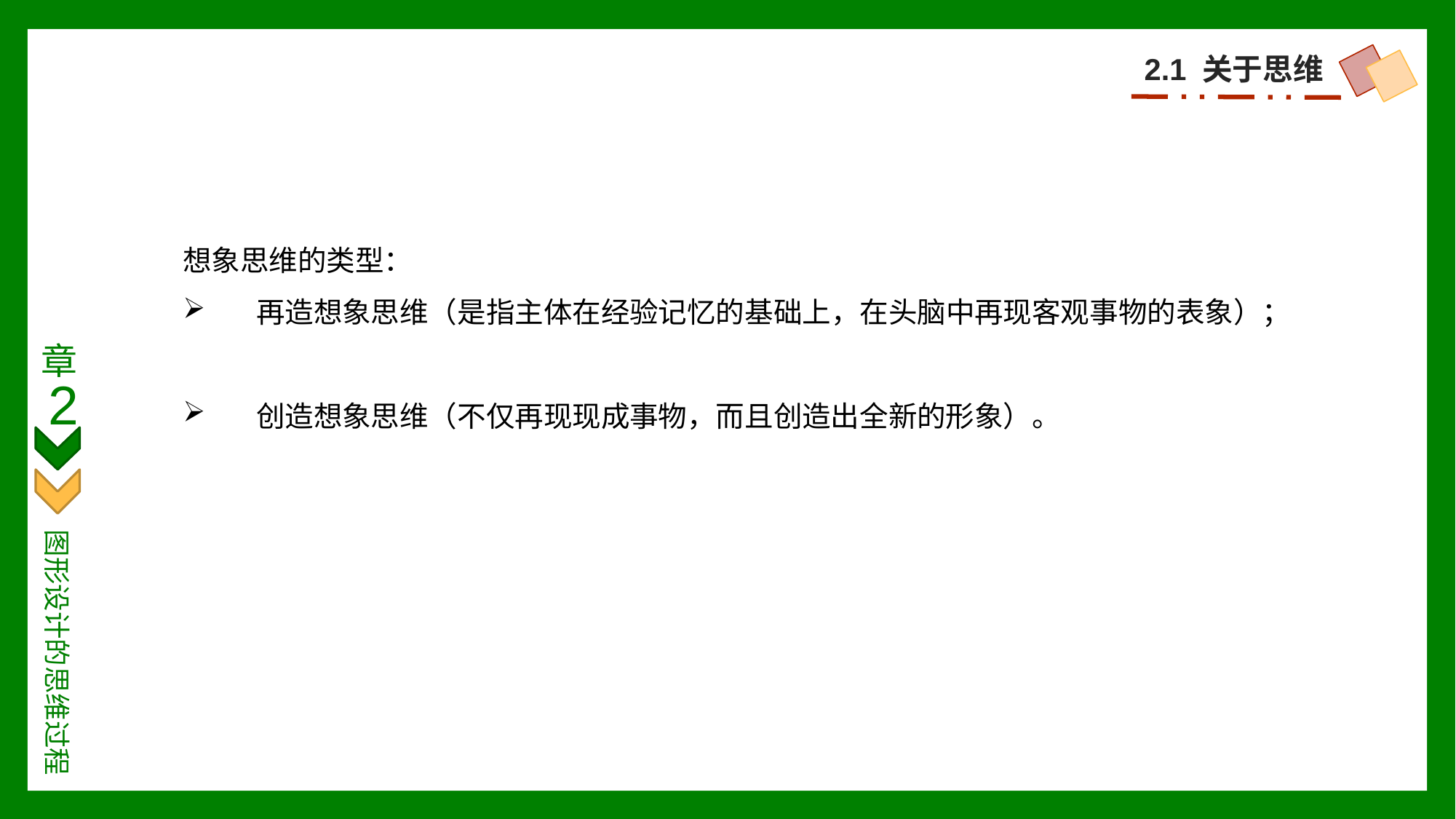

2.1 关于思维

想象思维的类型：
    再造想象思维（是指主体在经验记忆的基础上，在头脑中再现客观事物的表象）；
    创造想象思维（不仅再现现成事物，而且创造出全新的形象）。
章
2

图形设计的思维过程